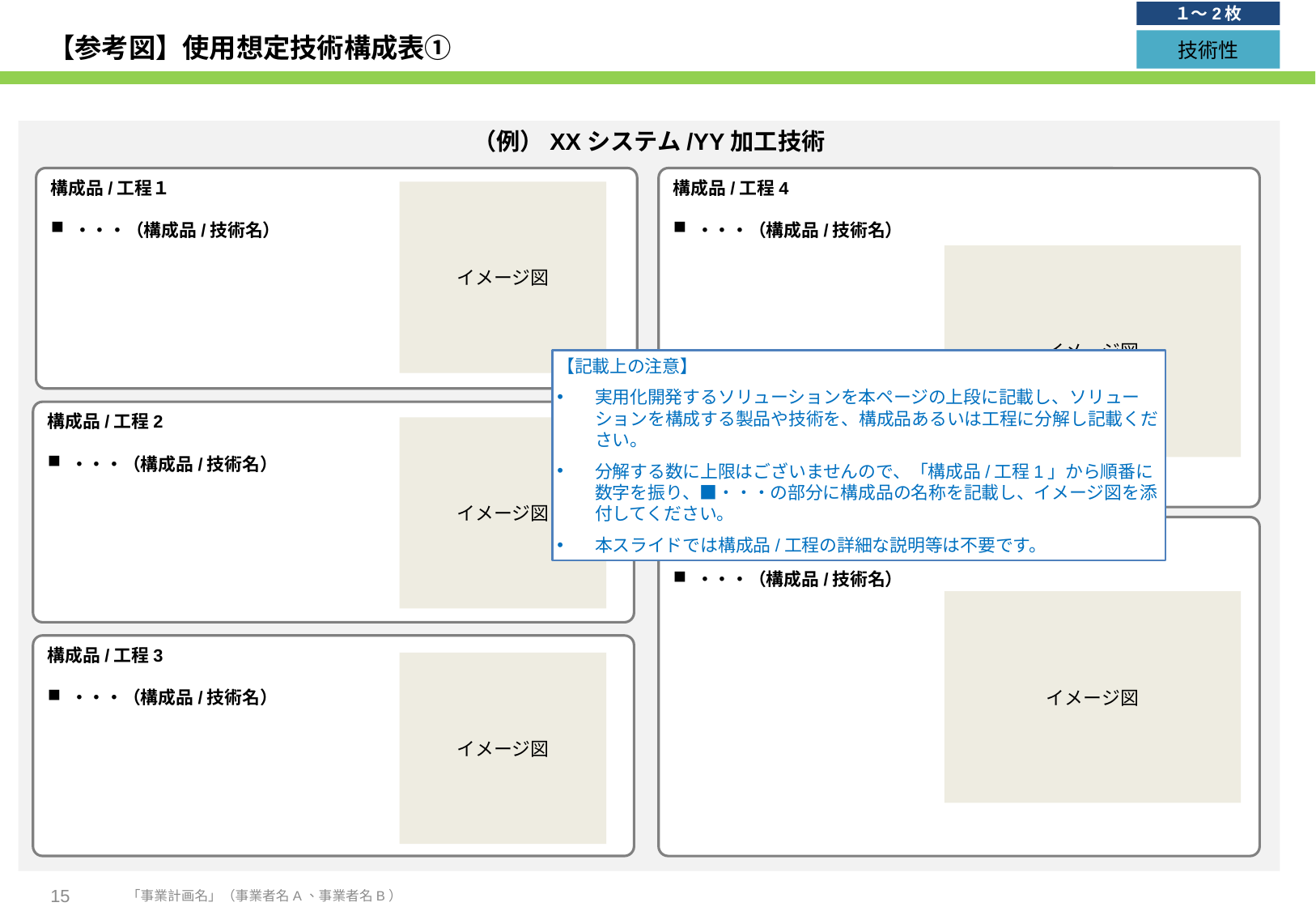

１～2枚
# 【参考図】使用想定技術構成表①
技術性
（例）XXシステム/YY加工技術
構成品/工程１

・・・（構成品/技術名）

構成品/工程4

・・・（構成品/技術名）
イメージ図
イメージ図
【記載上の注意】
実用化開発するソリューションを本ページの上段に記載し、ソリューションを構成する製品や技術を、構成品あるいは工程に分解し記載ください。
分解する数に上限はございませんので、「構成品/工程1」から順番に数字を振り、■・・・の部分に構成品の名称を記載し、イメージ図を添付してください。
本スライドでは構成品/工程の詳細な説明等は不要です。
構成品/工程2

・・・（構成品/技術名）

イメージ図
構成品/工程5

・・・（構成品/技術名）
イメージ図
構成品/工程3

・・・（構成品/技術名）
イメージ図
15
「事業計画名」（事業者名A、事業者名B）